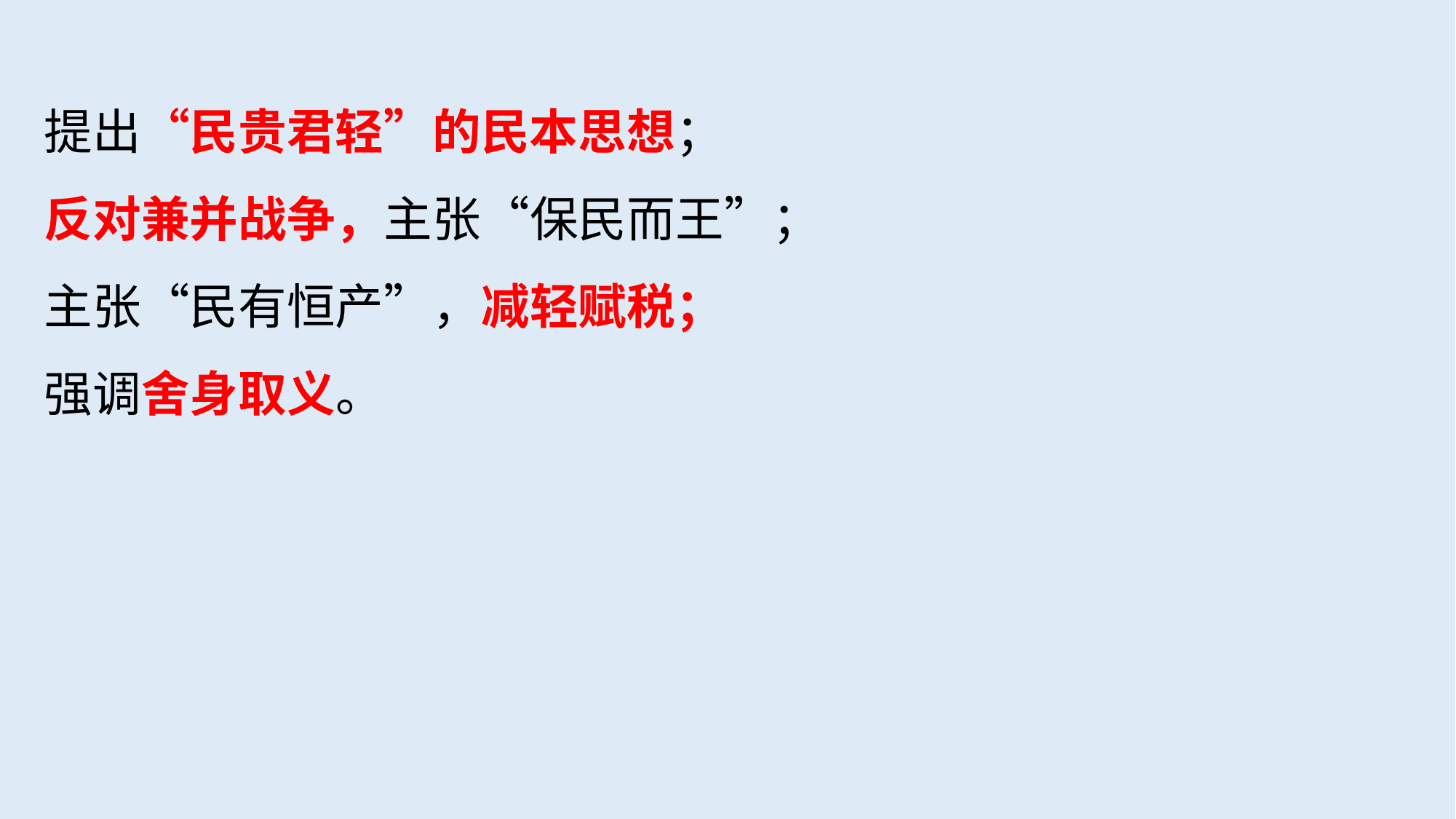

提出“民贵君轻”的民本思想；
  反对兼并战争，主张“保民而王”；
  主张“民有恒产”，减轻赋税；
  强调舍身取义。